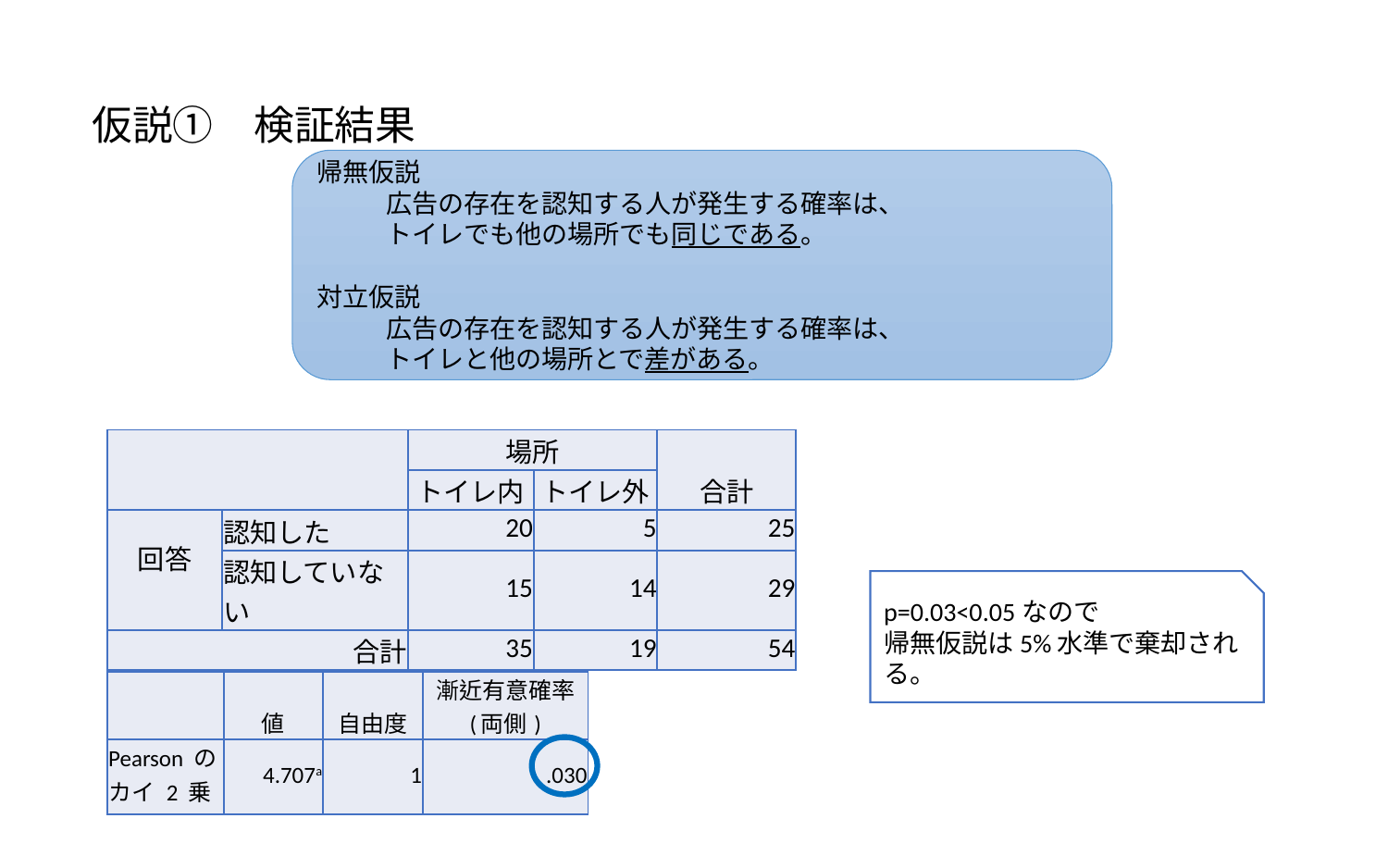

# 仮説①　検証結果
帰無仮説
広告の存在を認知する人が発生する確率は、
トイレでも他の場所でも同じである。

対立仮説
広告の存在を認知する人が発生する確率は、
トイレと他の場所とで差がある。
|  |  | 場所 |  | 合計 |
| --- | --- | --- | --- | --- |
|  |  | トイレ内 | トイレ外 |  |
| 回答 | 認知した | 20 | 5 | 25 |
|  | 認知していない | 15 | 14 | 29 |
| 合計 |  | 35 | 19 | 54 |
p=0.03<0.05なので
帰無仮説は5%水準で棄却される。
|  | 値 | 自由度 | 漸近有意確率 (両側) |
| --- | --- | --- | --- |
| Pearson のカイ 2 乗 | 4.707a | 1 | .030 |